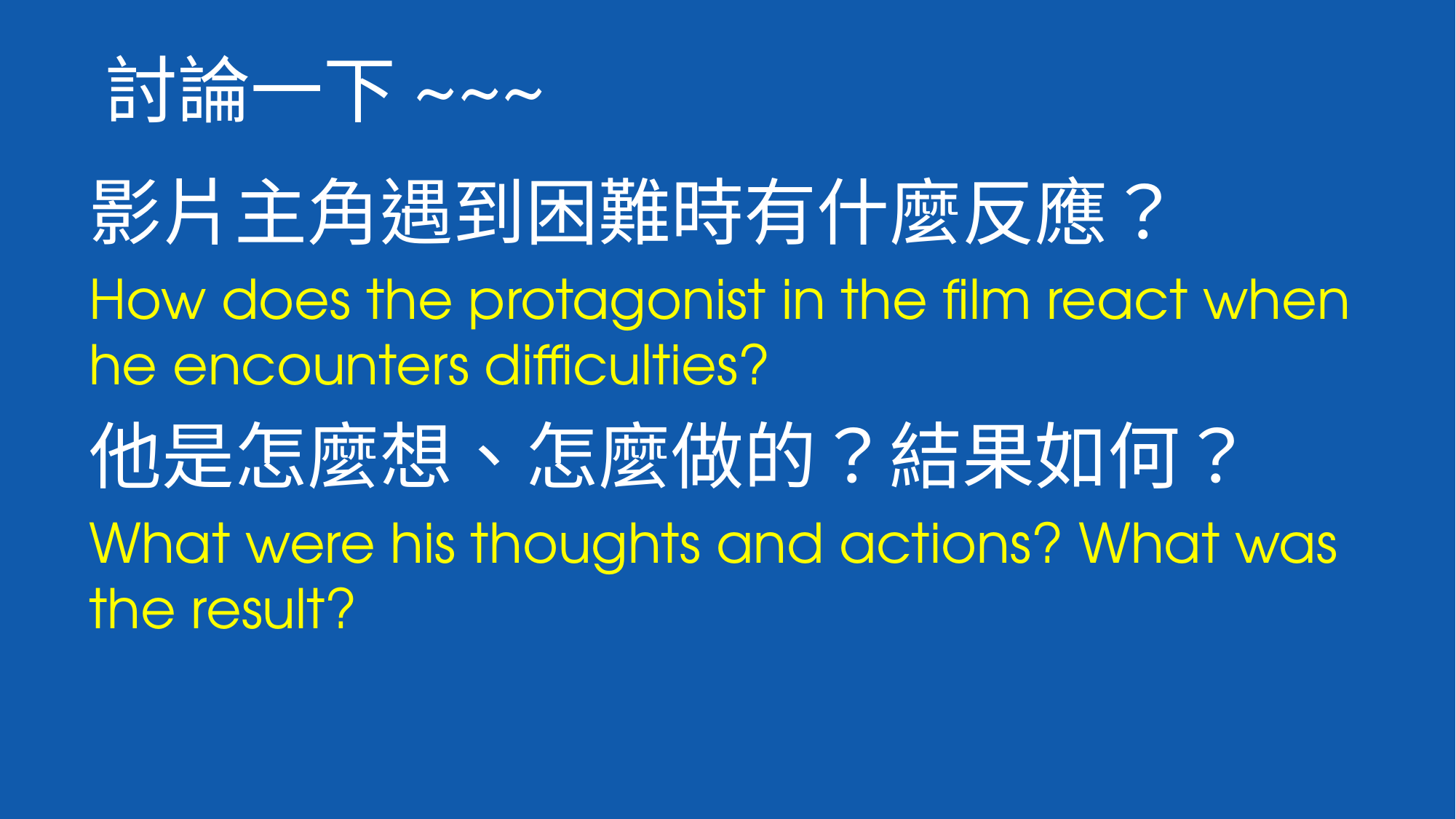

討論一下~~~
影片主角遇到困難時有什麼反應？
How does the protagonist in the film react when he encounters difficulties?
他是怎麼想、怎麼做的？結果如何？
What were his thoughts and actions? What was the result?